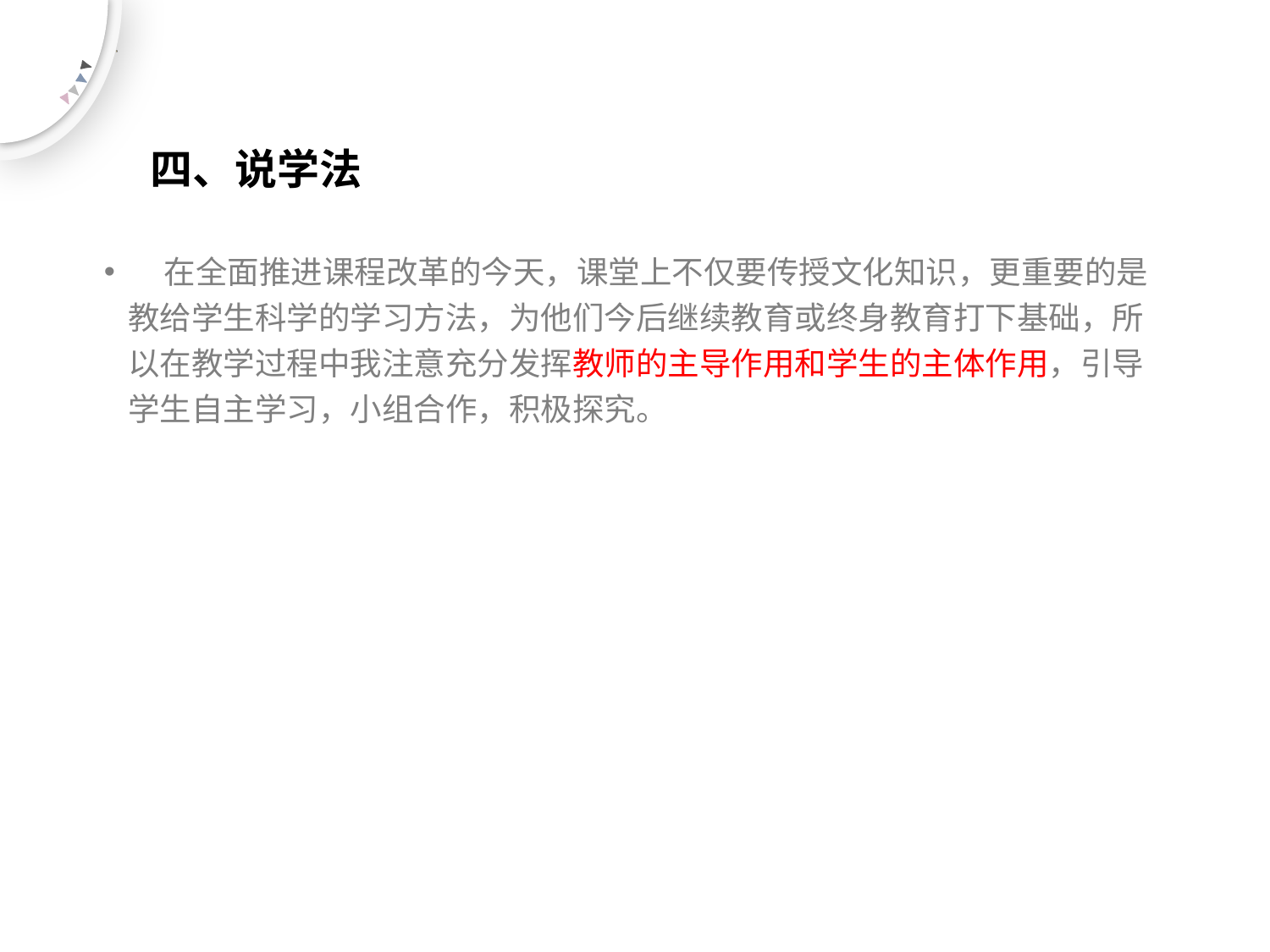

# 四、说学法
    在全面推进课程改革的今天，课堂上不仅要传授文化知识，更重要的是教给学生科学的学习方法，为他们今后继续教育或终身教育打下基础，所以在教学过程中我注意充分发挥教师的主导作用和学生的主体作用，引导学生自主学习，小组合作，积极探究。